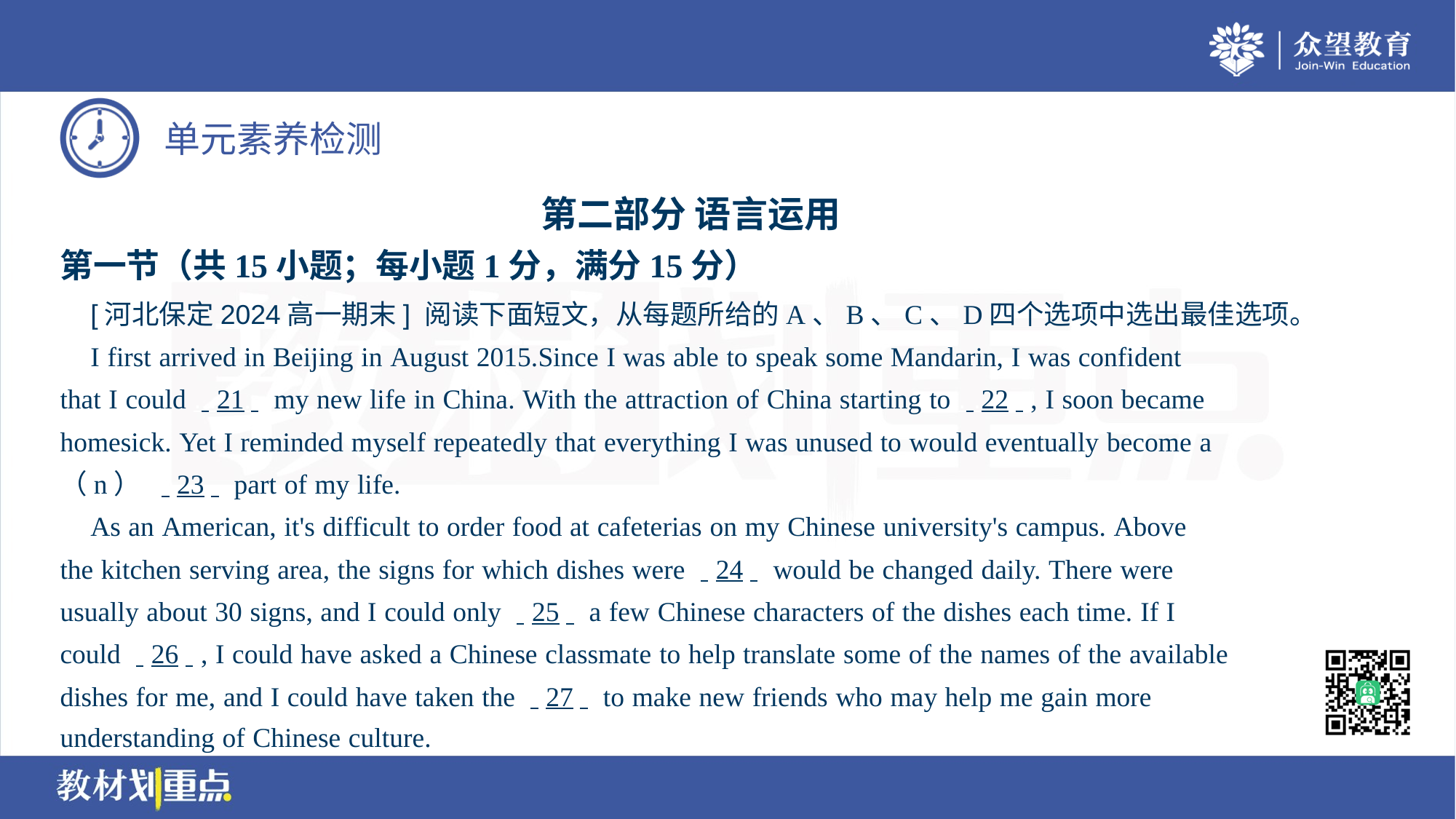

第二部分 语言运用
第一节（共15小题；每小题1分，满分15分）
    [河北保定2024高一期末] 阅读下面短文，从每题所给的A、B、C、D四个选项中选出最佳选项。
    I first arrived in Beijing in August 2015.Since I was able to speak some Mandarin, I was confident
that I could . .21. . my new life in China. With the attraction of China starting to . .22. ., I soon became
homesick. Yet I reminded myself repeatedly that everything I was unused to would eventually become a
（n） . .23. . part of my life.
    As an American, it's difficult to order food at cafeterias on my Chinese university's campus. Above
the kitchen serving area, the signs for which dishes were . .24. . would be changed daily. There were
usually about 30 signs, and I could only . .25. . a few Chinese characters of the dishes each time. If I
could . .26. ., I could have asked a Chinese classmate to help translate some of the names of the available
dishes for me, and I could have taken the . .27. . to make new friends who may help me gain more
understanding of Chinese culture.